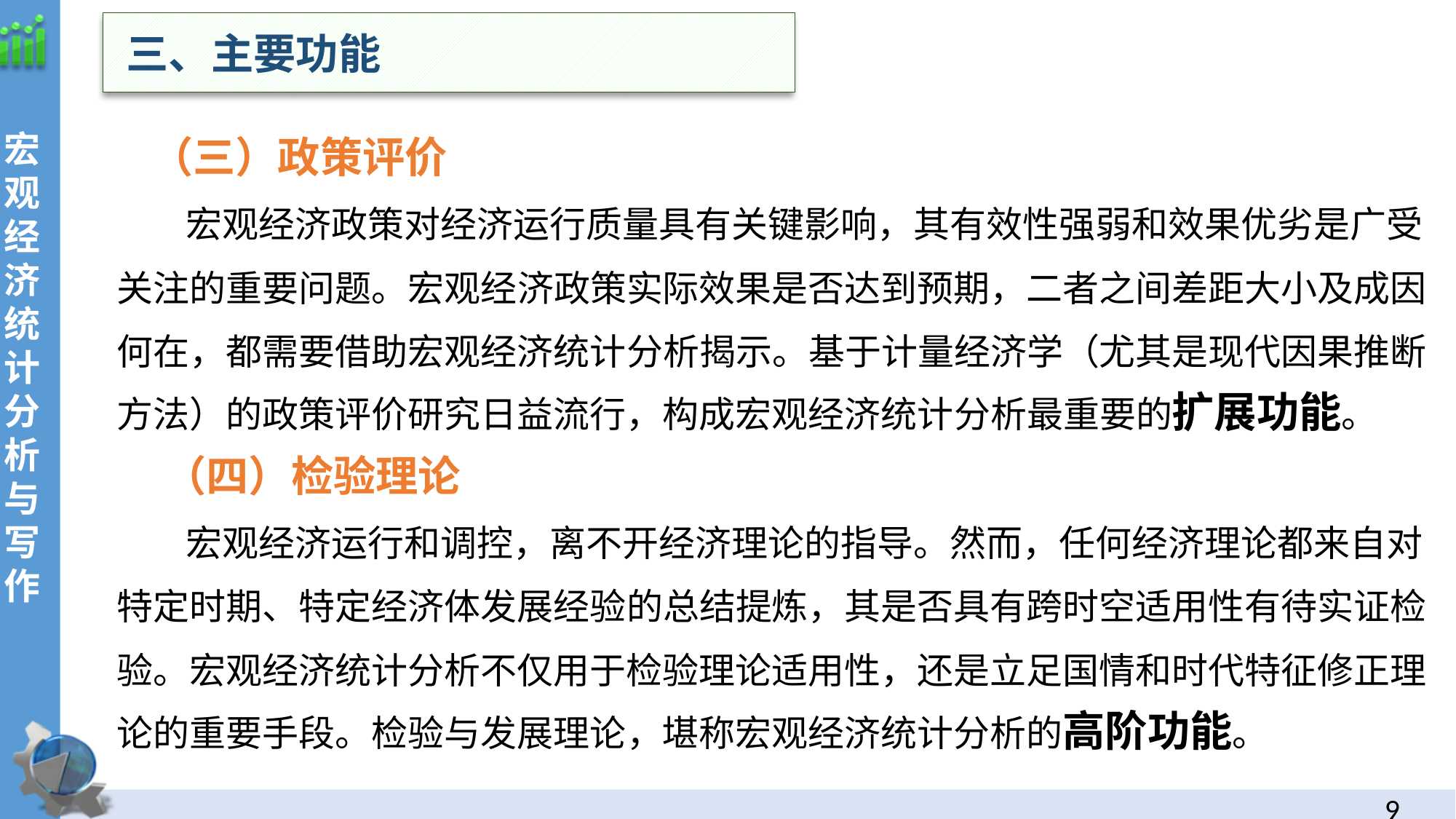

三、主要功能
        （三）政策评价
    宏观经济政策对经济运行质量具有关键影响，其有效性强弱和效果优劣是广受关注的重要问题。宏观经济政策实际效果是否达到预期，二者之间差距大小及成因何在，都需要借助宏观经济统计分析揭示。基于计量经济学（尤其是现代因果推断方法）的政策评价研究日益流行，构成宏观经济统计分析最重要的扩展功能。
        （四）检验理论
    宏观经济运行和调控，离不开经济理论的指导。然而，任何经济理论都来自对特定时期、特定经济体发展经验的总结提炼，其是否具有跨时空适用性有待实证检验。宏观经济统计分析不仅用于检验理论适用性，还是立足国情和时代特征修正理论的重要手段。检验与发展理论，堪称宏观经济统计分析的高阶功能。

9